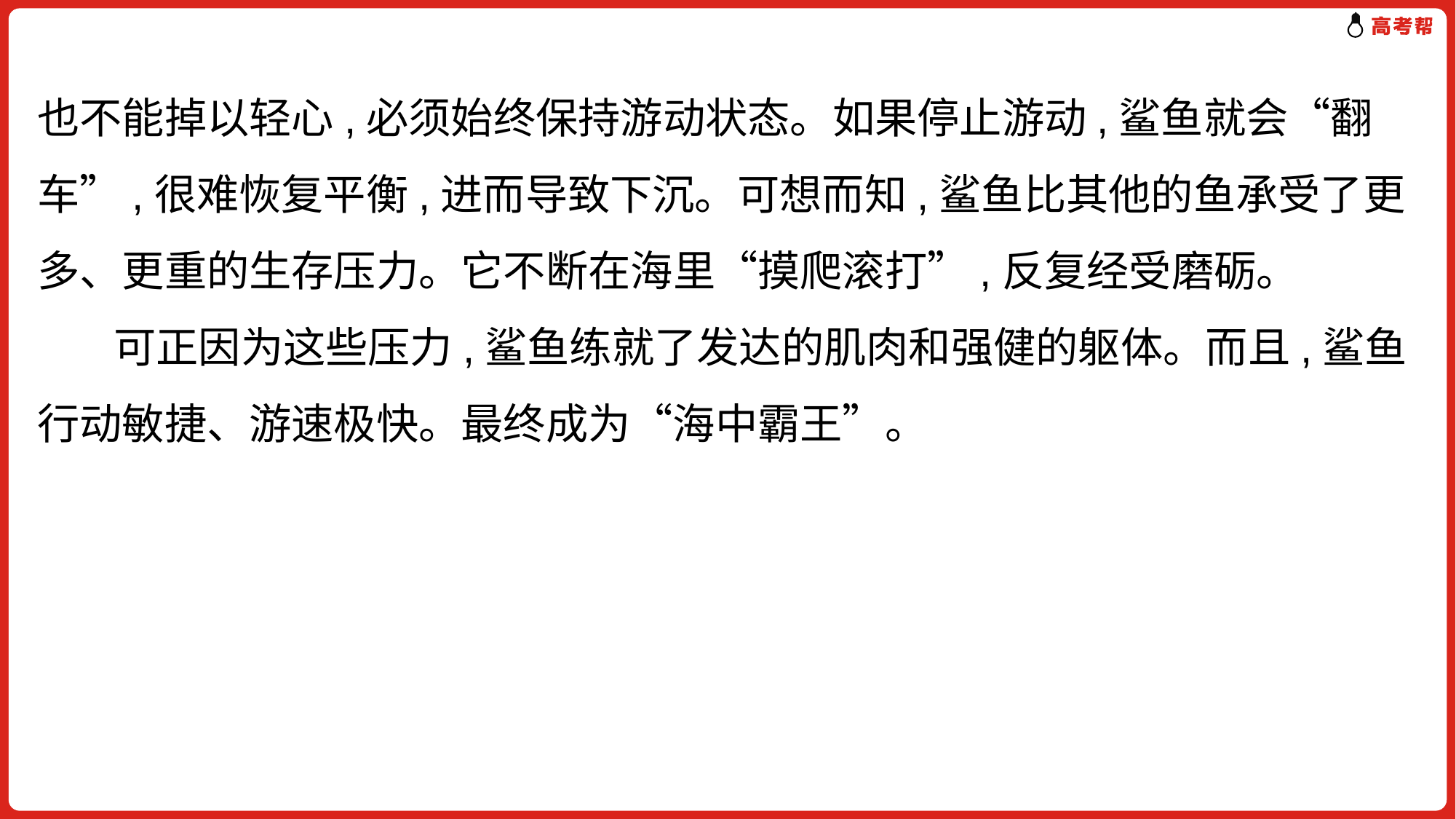

也不能掉以轻心,必须始终保持游动状态。如果停止游动,鲨鱼就会“翻车”,很难恢复平衡,进而导致下沉。可想而知,鲨鱼比其他的鱼承受了更多、更重的生存压力。它不断在海里“摸爬滚打”,反复经受磨砺。
       可正因为这些压力,鲨鱼练就了发达的肌肉和强健的躯体。而且,鲨鱼行动敏捷、游速极快。最终成为“海中霸王”。